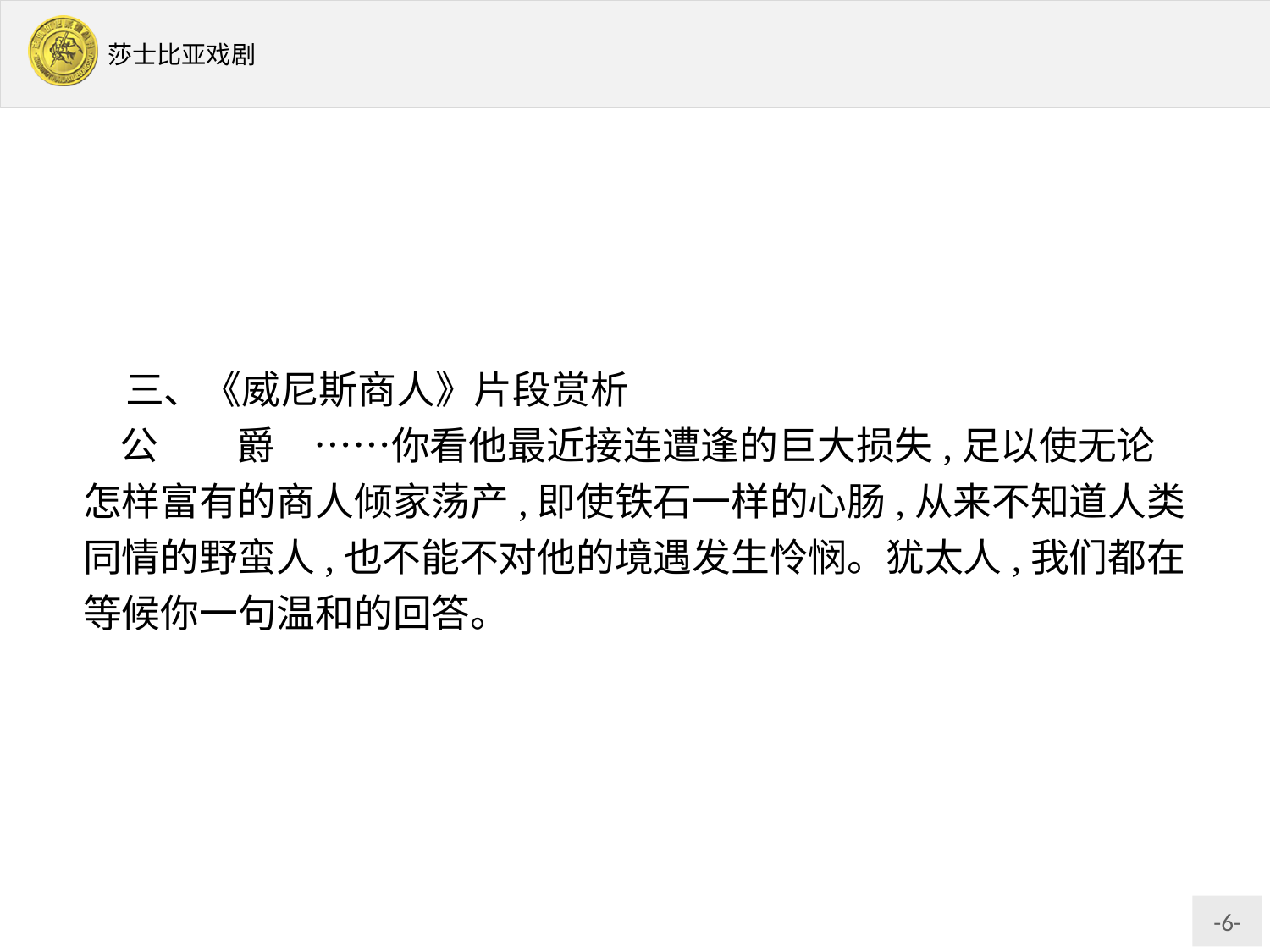

三、《威尼斯商人》片段赏析
公　　爵　……你看他最近接连遭逢的巨大损失,足以使无论怎样富有的商人倾家荡产,即使铁石一样的心肠,从来不知道人类同情的野蛮人,也不能不对他的境遇发生怜悯。犹太人,我们都在等候你一句温和的回答。